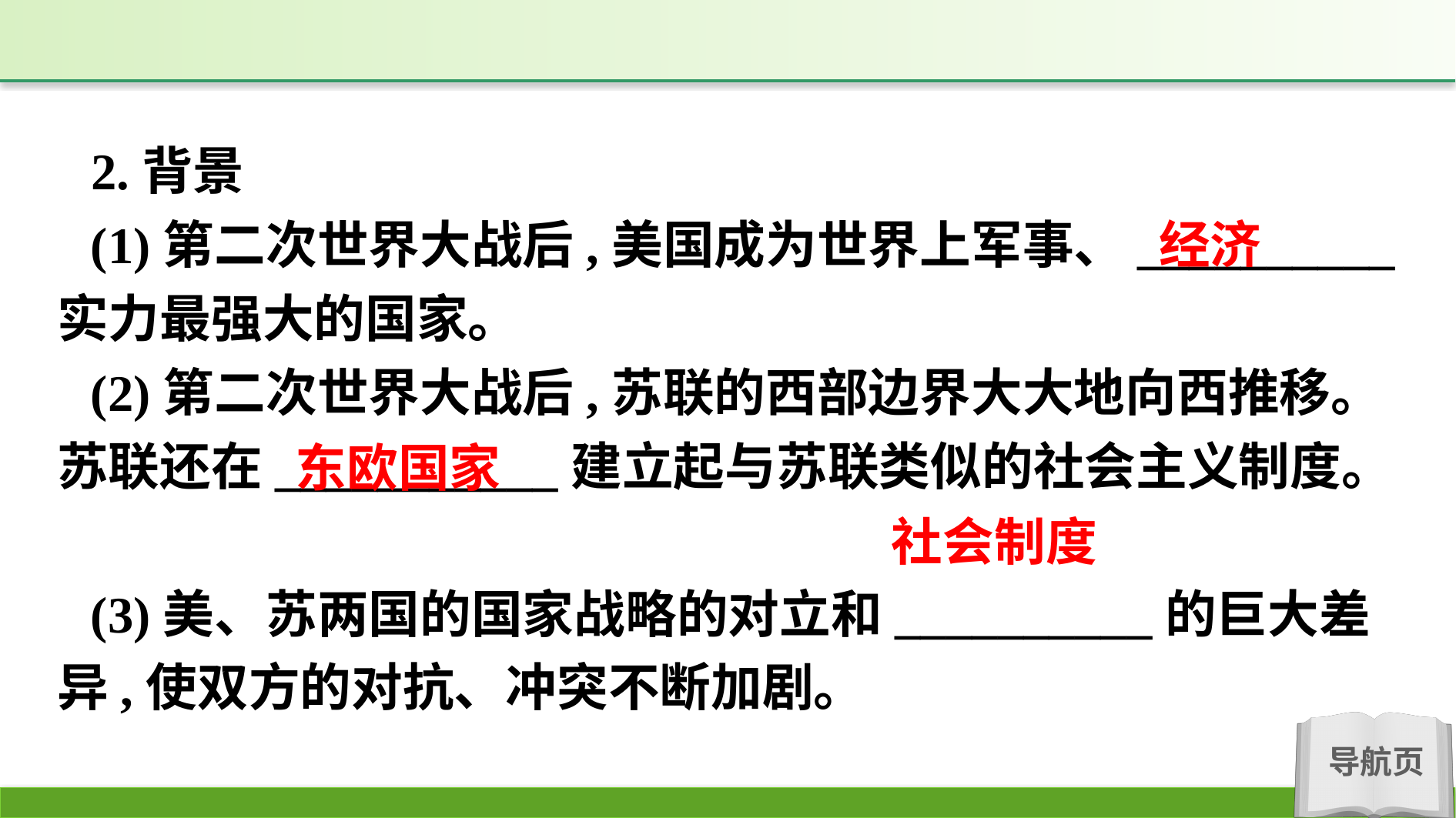

2.背景
(1)第二次世界大战后,美国成为世界上军事、__________实力最强大的国家。
(2)第二次世界大战后,苏联的西部边界大大地向西推移。苏联还在___________建立起与苏联类似的社会主义制度。
(3)美、苏两国的国家战略的对立和__________的巨大差异,使双方的对抗、冲突不断加剧。
经济
东欧国家
社会制度